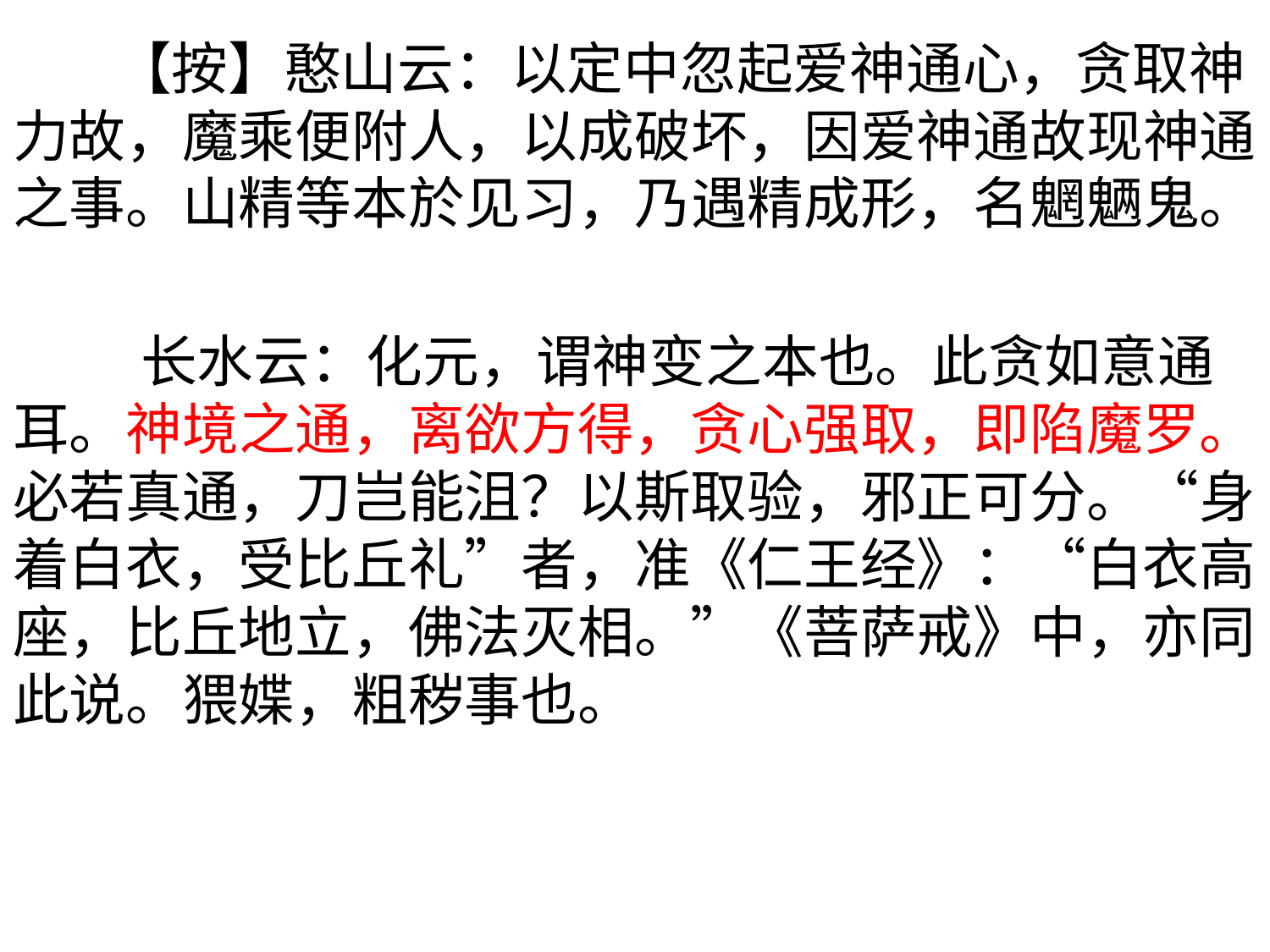

【按】憨山云：以定中忽起爱神通心，贪取神力故，魔乘便附人，以成破坏，因爱神通故现神通之事。山精等本於见习，乃遇精成形，名魍魉鬼。

         长水云：化元，谓神变之本也。此贪如意通耳。神境之通，离欲方得，贪心强取，即陷魔罗。必若真通，刀岂能沮？以斯取验，邪正可分。“身着白衣，受比丘礼”者，准《仁王经》：“白衣高座，比丘地立，佛法灭相。”《菩萨戒》中，亦同此说。猥媟，粗秽事也。